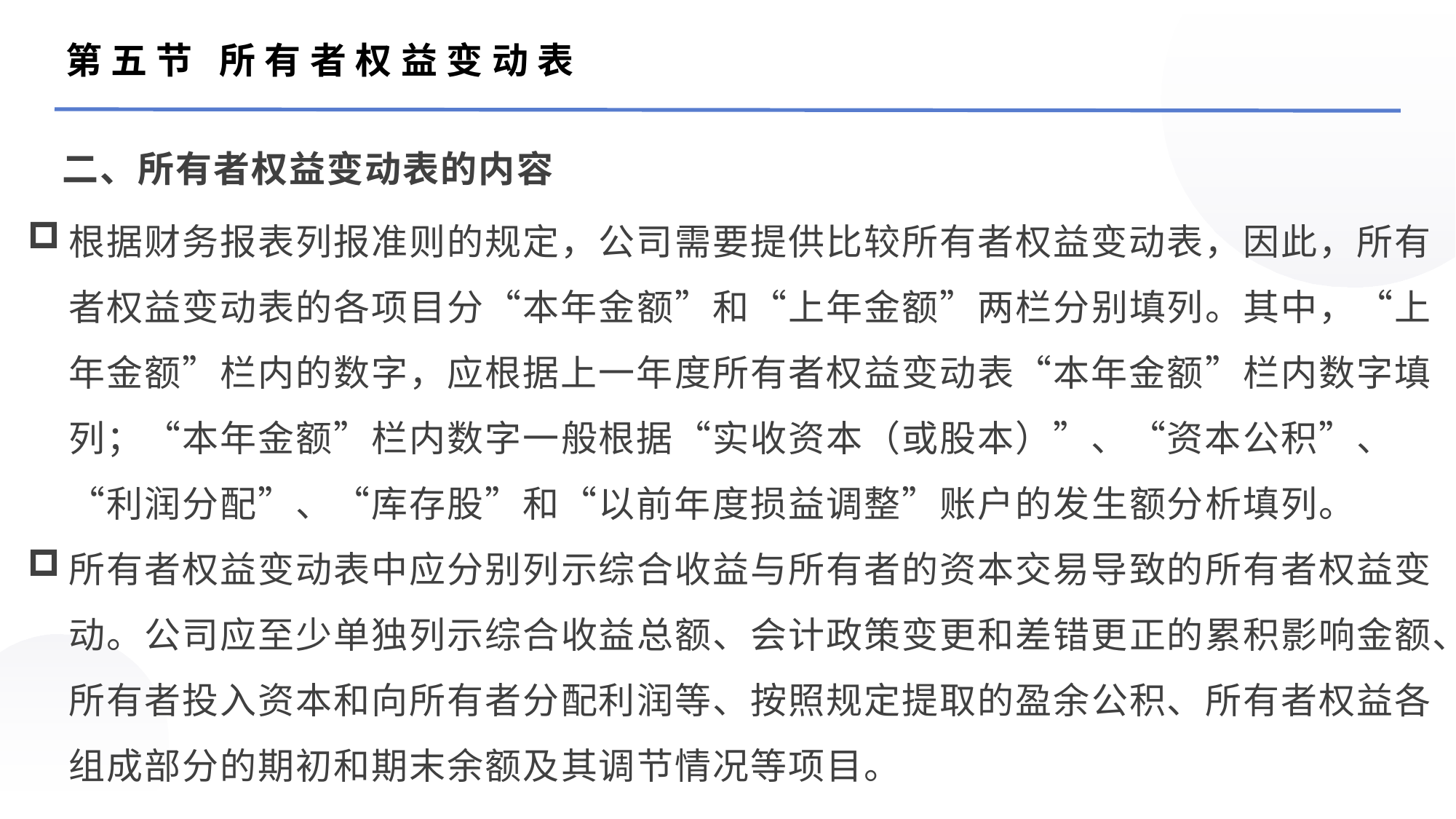

第五节 所有者权益变动表
二、所有者权益变动表的内容
根据财务报表列报准则的规定，公司需要提供比较所有者权益变动表，因此，所有者权益变动表的各项目分“本年金额”和“上年金额”两栏分别填列。其中，“上年金额”栏内的数字，应根据上一年度所有者权益变动表“本年金额”栏内数字填列；“本年金额”栏内数字一般根据“实收资本（或股本）”、“资本公积”、“利润分配”、“库存股”和“以前年度损益调整”账户的发生额分析填列。
所有者权益变动表中应分别列示综合收益与所有者的资本交易导致的所有者权益变动。公司应至少单独列示综合收益总额、会计政策变更和差错更正的累积影响金额、所有者投入资本和向所有者分配利润等、按照规定提取的盈余公积、所有者权益各组成部分的期初和期末余额及其调节情况等项目。

26